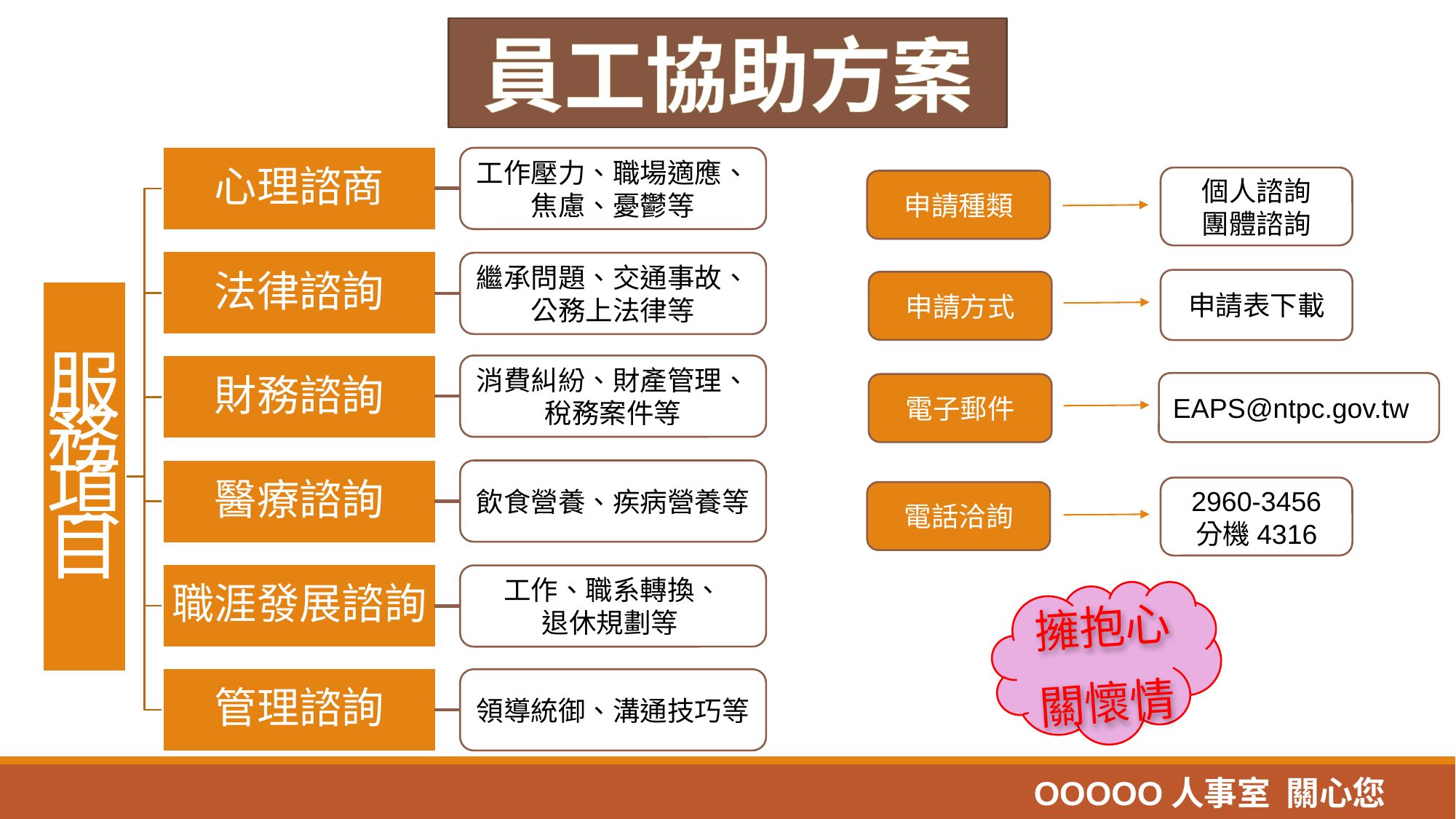

員工協助方案

服務項目
心理諮商
法律諮詢
財務諮詢
醫療諮詢
職涯發展諮詢
管理諮詢
工作壓力、職場適應、
焦慮、憂鬱等
個人諮詢
團體諮詢
申請種類

繼承問題、交通事故、
公務上法律等
申請表下載
申請方式
消費糾紛、財產管理、
稅務案件等
EAPS@ntpc.gov.tw
電子郵件
飲食營養、疾病營養等
2960-3456
分機4316
電話洽詢
工作、職系轉換、
退休規劃等

擁抱心
關懷情
領導統御、溝通技巧等
OOOOO人事室  關心您